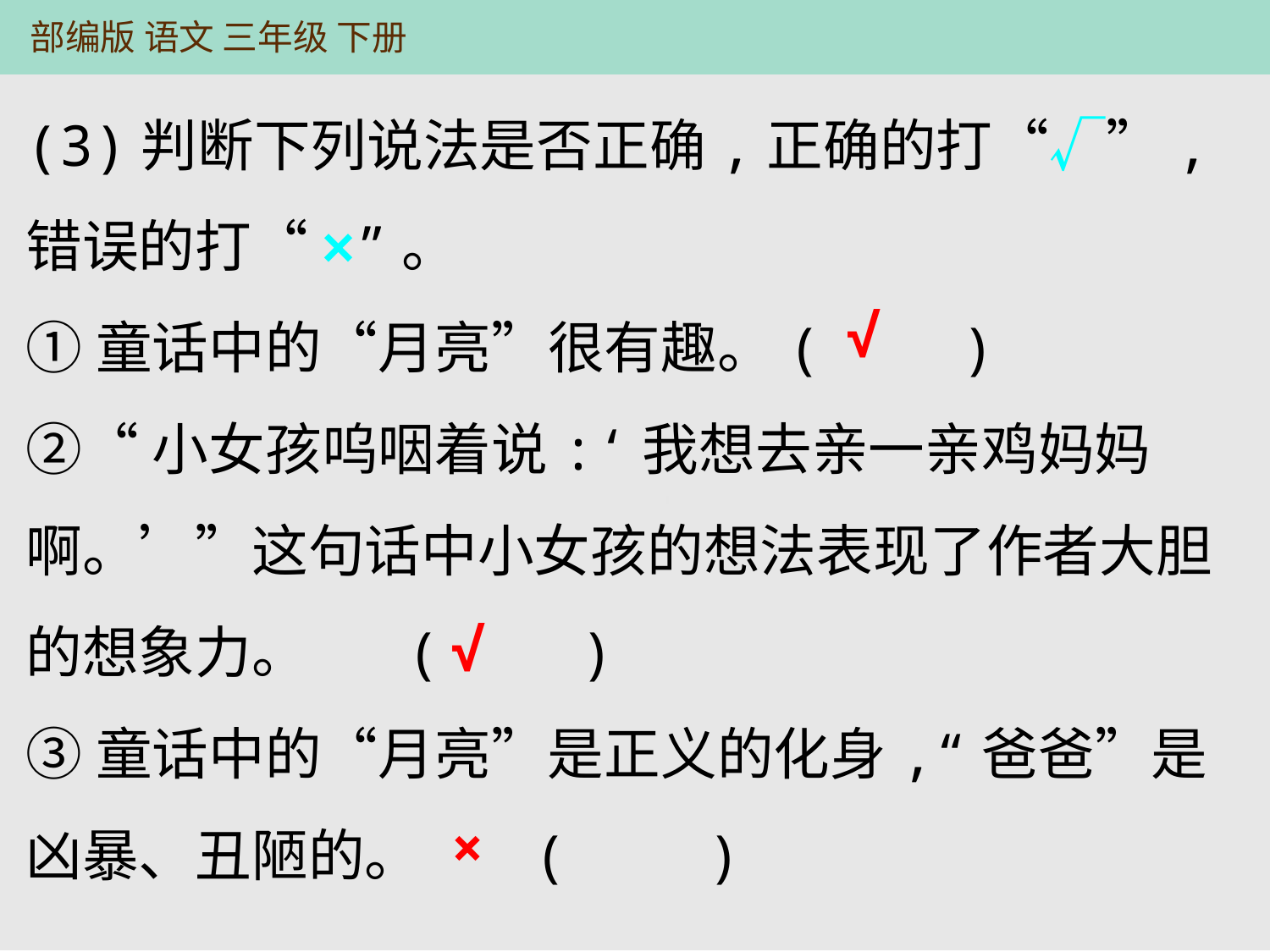

(3)判断下列说法是否正确,正确的打“√”,错误的打“×”。
①童话中的“月亮”很有趣。	(　　)
②“小女孩呜咽着说:‘我想去亲一亲鸡妈妈啊。’”这句话中小女孩的想法表现了作者大胆的想象力。	(　　)
③童话中的“月亮”是正义的化身,“爸爸”是凶暴、丑陋的。	(　　)
√
√
×